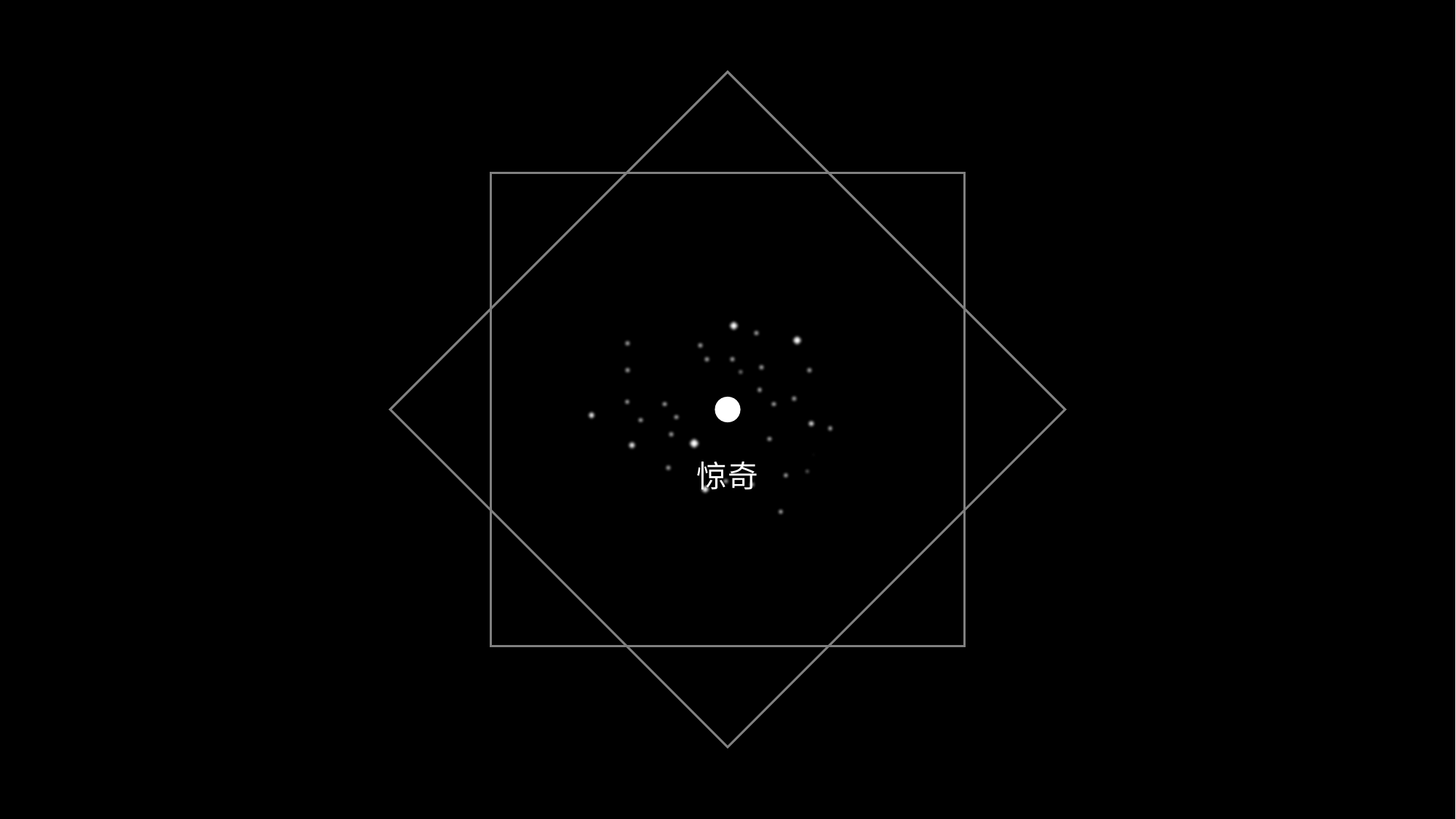

M

都保持一成不变
期待生命的美好
又让我们如何
如果任何事物

惊奇
所以，生活需要